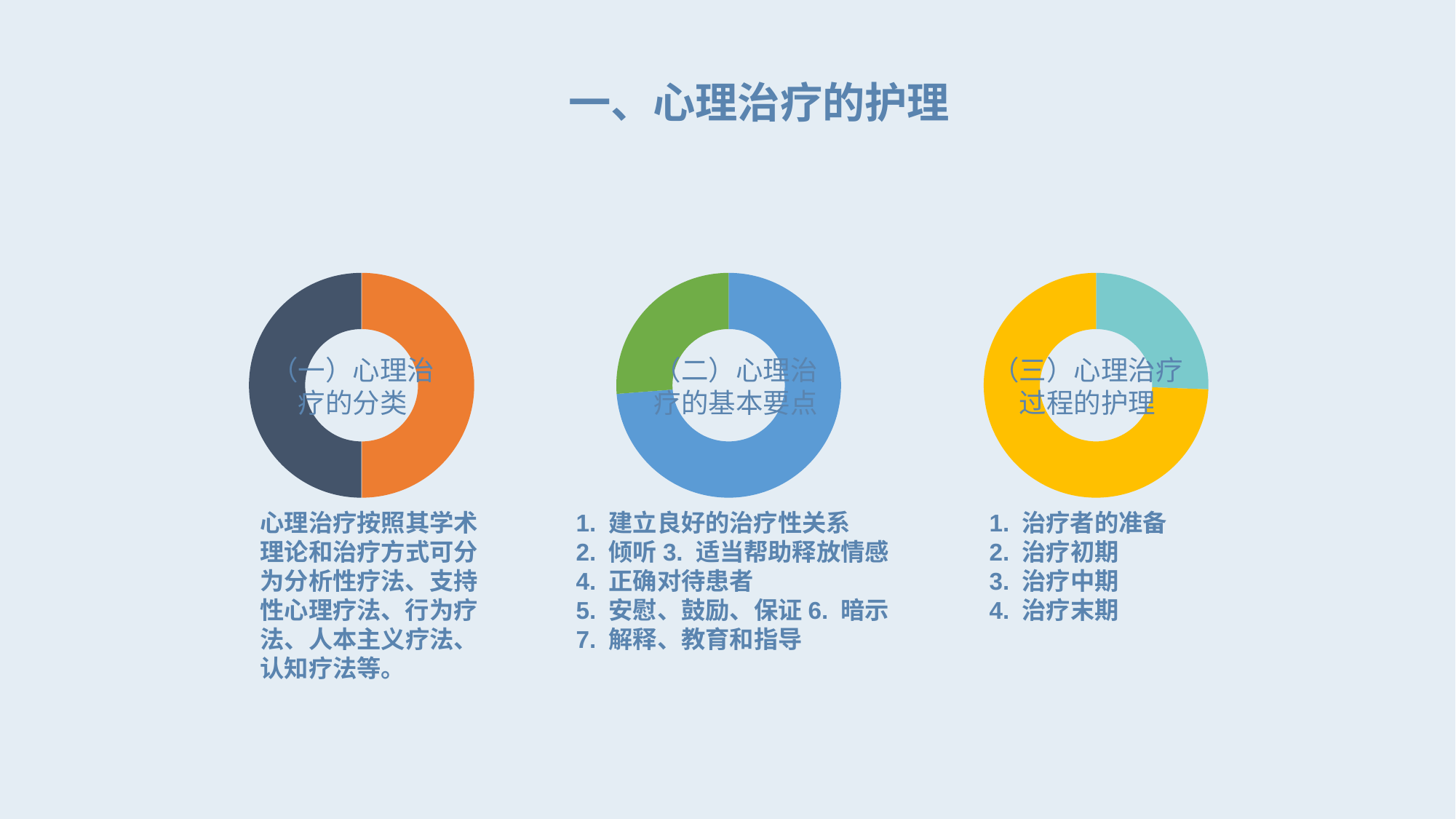

一、心理治疗的护理

### Chart

| Category | 销售额 |
|---|---|
| 第一季度 | 3.2 |
| 第二季度 | 3.2 |
|  | None |
|  | None |
（一）心理治疗的分类
心理治疗按照其学术理论和治疗方式可分为分析性疗法、支持性心理疗法、行为疗
法、人本主义疗法、认知疗法等。

### Chart

| Category | 销售额 |
|---|---|
| 第一季度 | 9.0 |
| 第二季度 | 3.2 |
|  | None |
|  | None |
（二）心理治疗的基本要点
1. 建立良好的治疗性关系
2. 倾听3. 适当帮助释放情感
4. 正确对待患者
5. 安慰、鼓励、保证6. 暗示
7. 解释、教育和指导

### Chart

| Category | 销售额 |
|---|---|
| 第一季度 | 1.1 |
| 第二季度 | 3.2 |
|  | None |
|  | None |
（三）心理治疗过程的护理
1. 治疗者的准备
2. 治疗初期
3. 治疗中期
4. 治疗末期